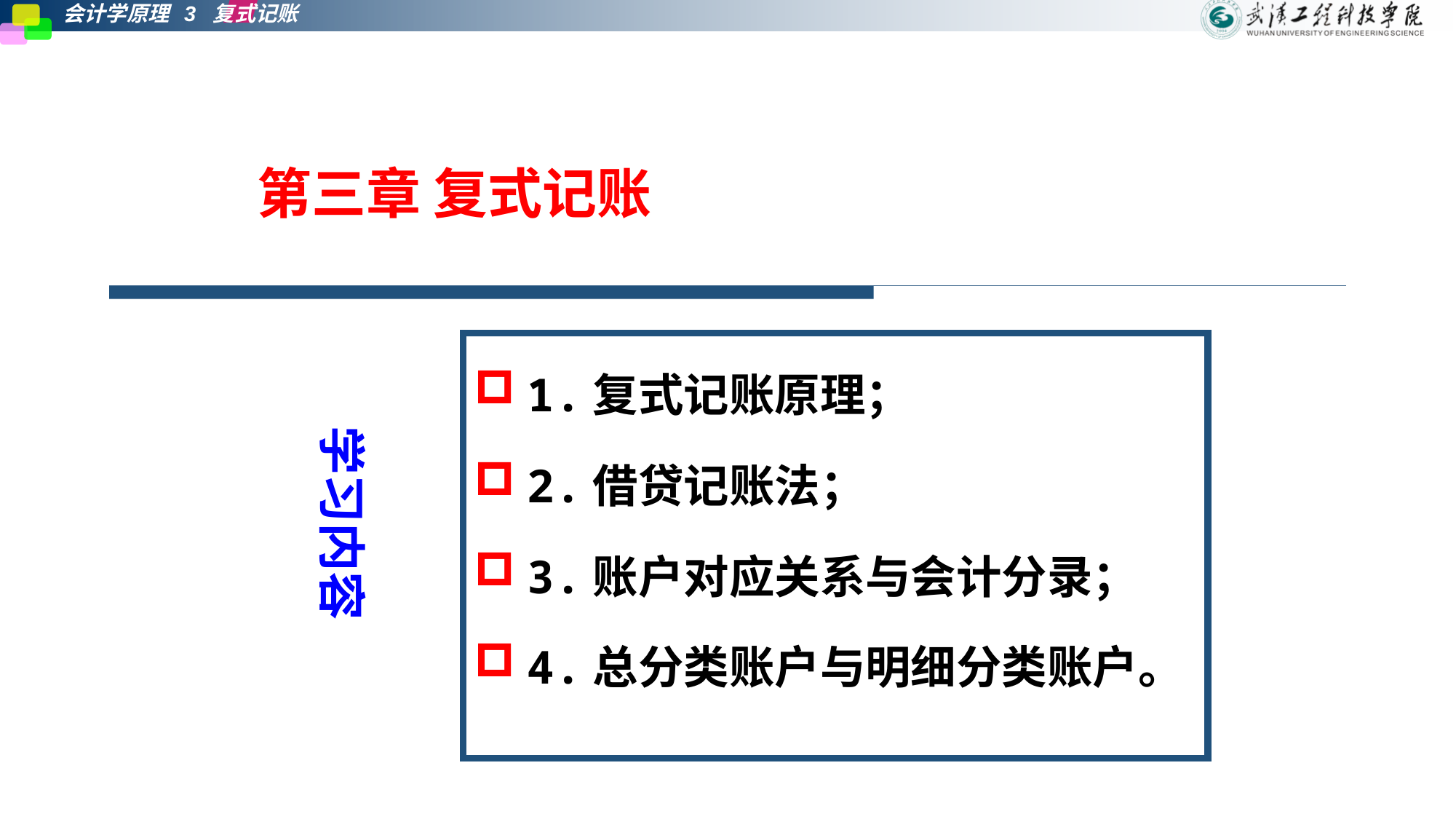

第三章 复式记账
1.复式记账原理；
2.借贷记账法；
3.账户对应关系与会计分录；
4.总分类账户与明细分类账户。

学习内容